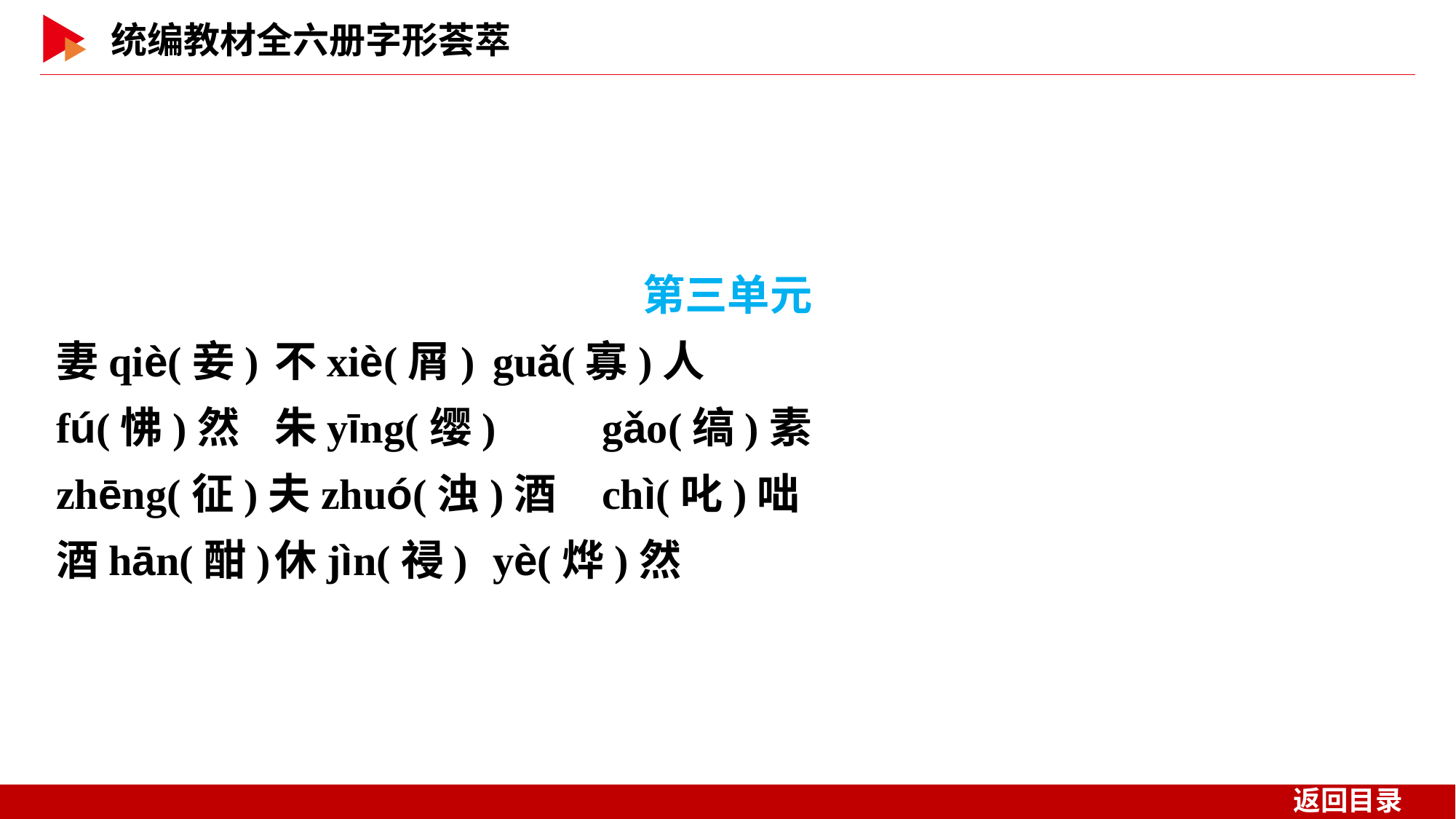

第三单元
妻qiè(妾)	不xiè(屑)	guǎ(寡)人
fú(怫)然	朱yīng(缨)	gǎo(缟)素
zhēng(征)夫zhuó(浊)酒	chì(叱)咄
酒hān(酣)	休jìn(祲)	yè(烨)然